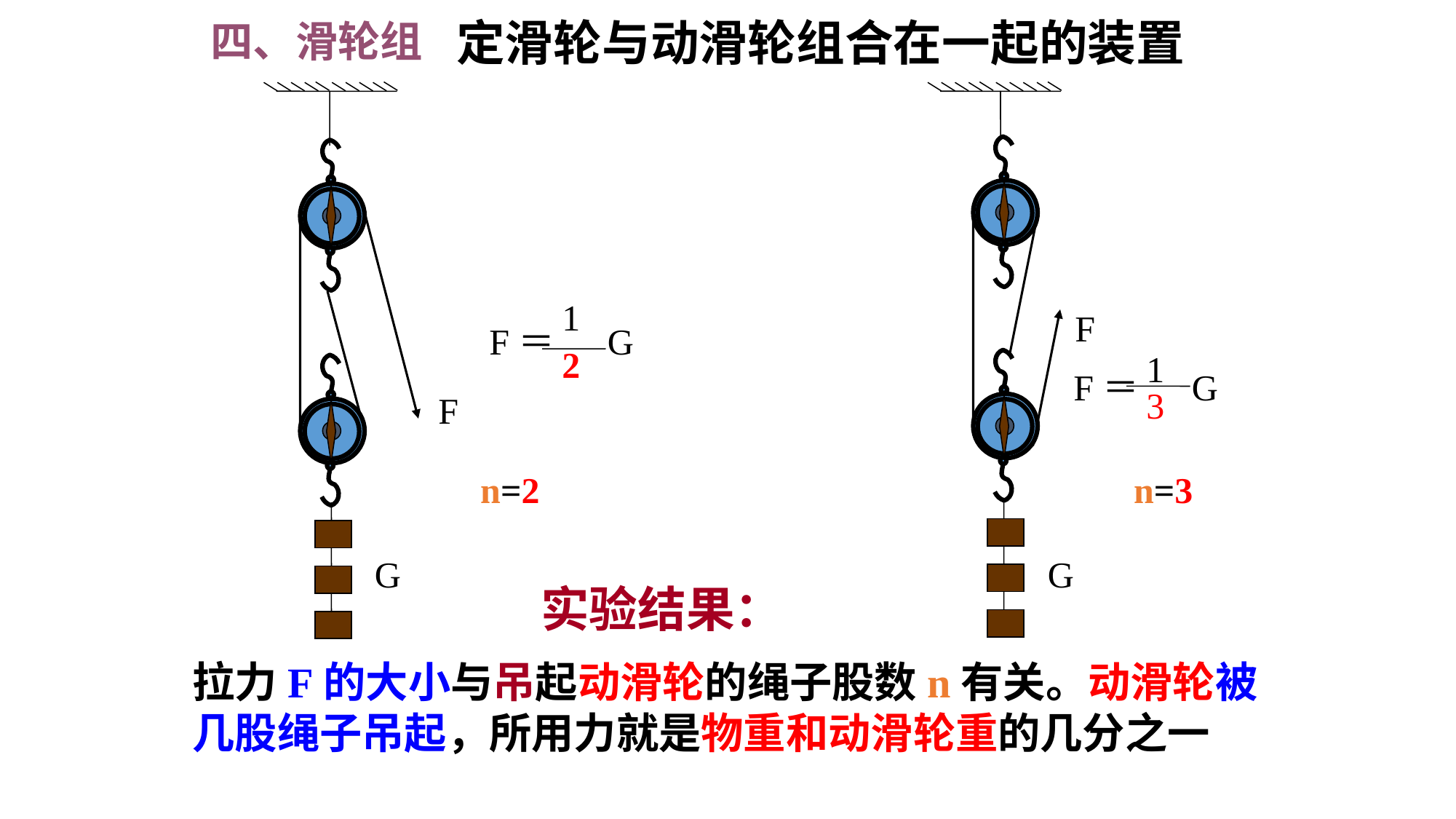

定滑轮与动滑轮组合在一起的装置
四、滑轮组

G

G

F

1
2

F＝
G

F

1
3

F＝
G
n=2

n=3

实验结果：
拉力F的大小与吊起动滑轮的绳子股数n有关。动滑轮被几股绳子吊起，所用力就是物重和动滑轮重的几分之一